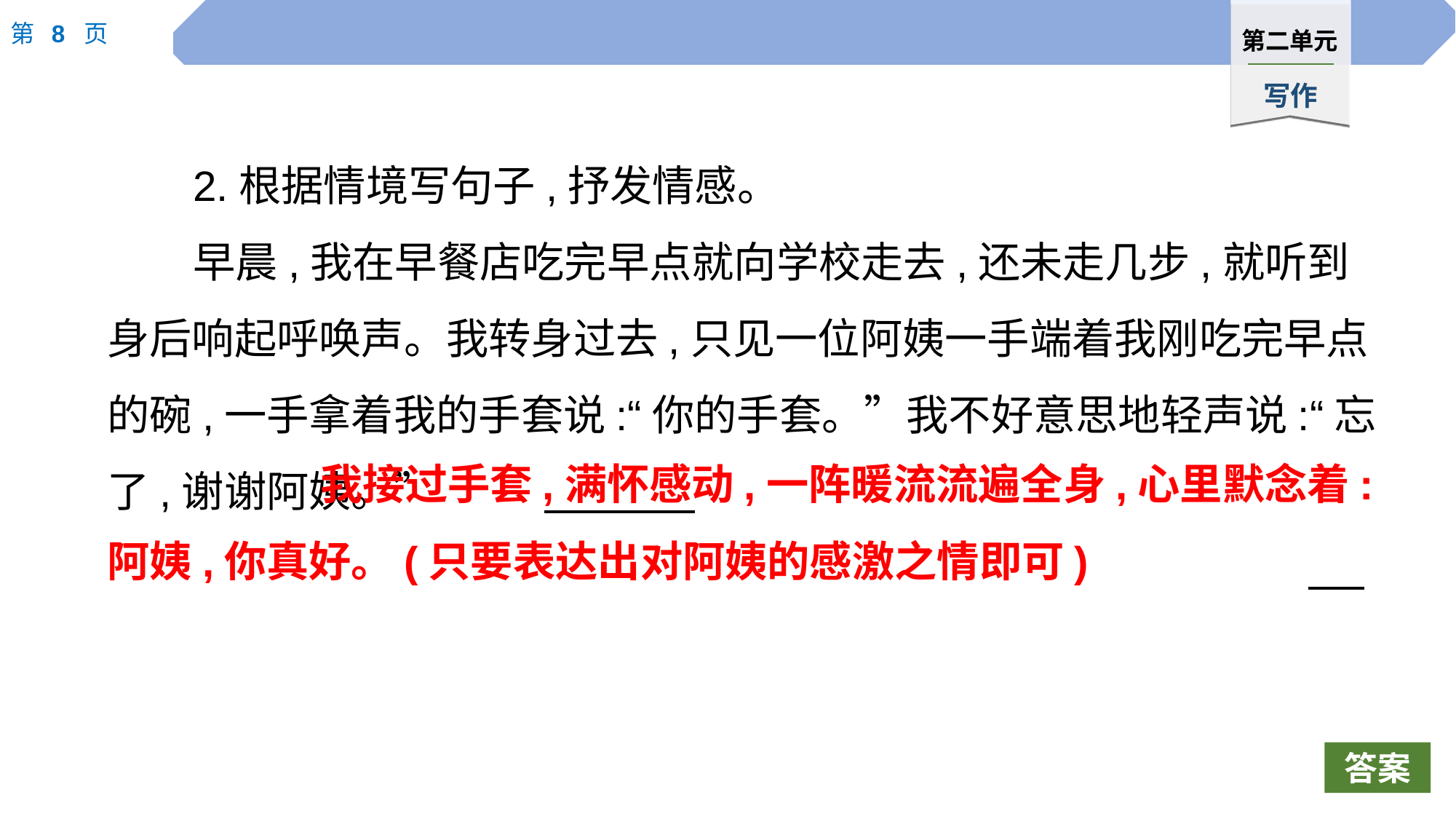

2.根据情境写句子,抒发情感。
早晨,我在早餐店吃完早点就向学校走去,还未走几步,就听到身后响起呼唤声。我转身过去,只见一位阿姨一手端着我刚吃完早点的碗,一手拿着我的手套说:“你的手套。”我不好意思地轻声说:“忘了,谢谢阿姨。”
我接过手套,满怀感动,一阵暖流流遍全身,心里默念着:
阿姨,你真好。(只要表达出对阿姨的感激之情即可)
答案